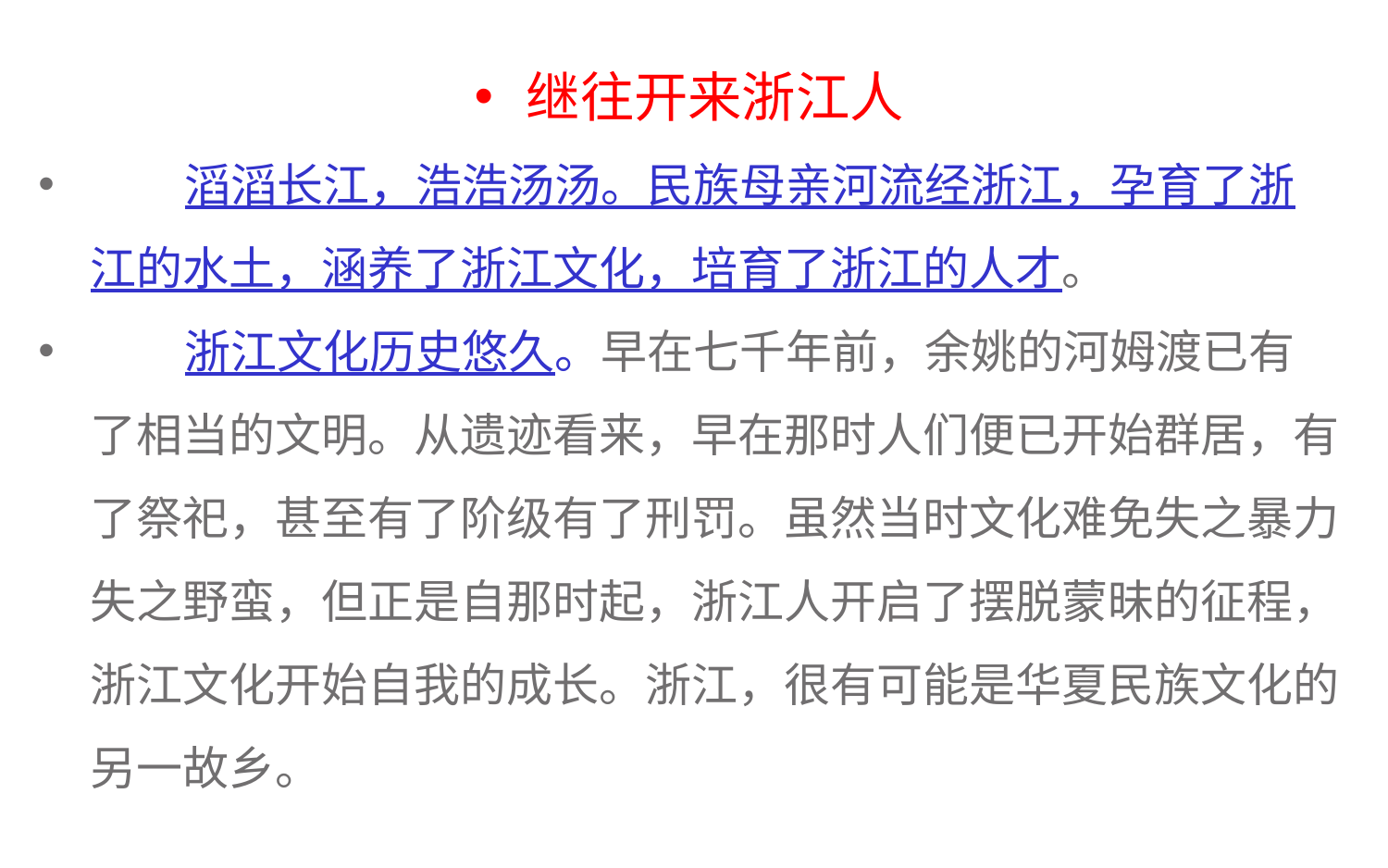

继往开来浙江人
        滔滔长江，浩浩汤汤。民族母亲河流经浙江，孕育了浙江的水土，涵养了浙江文化，培育了浙江的人才。
        浙江文化历史悠久。早在七千年前，余姚的河姆渡已有了相当的文明。从遗迹看来，早在那时人们便已开始群居，有了祭祀，甚至有了阶级有了刑罚。虽然当时文化难免失之暴力失之野蛮，但正是自那时起，浙江人开启了摆脱蒙昧的征程，浙江文化开始自我的成长。浙江，很有可能是华夏民族文化的另一故乡。